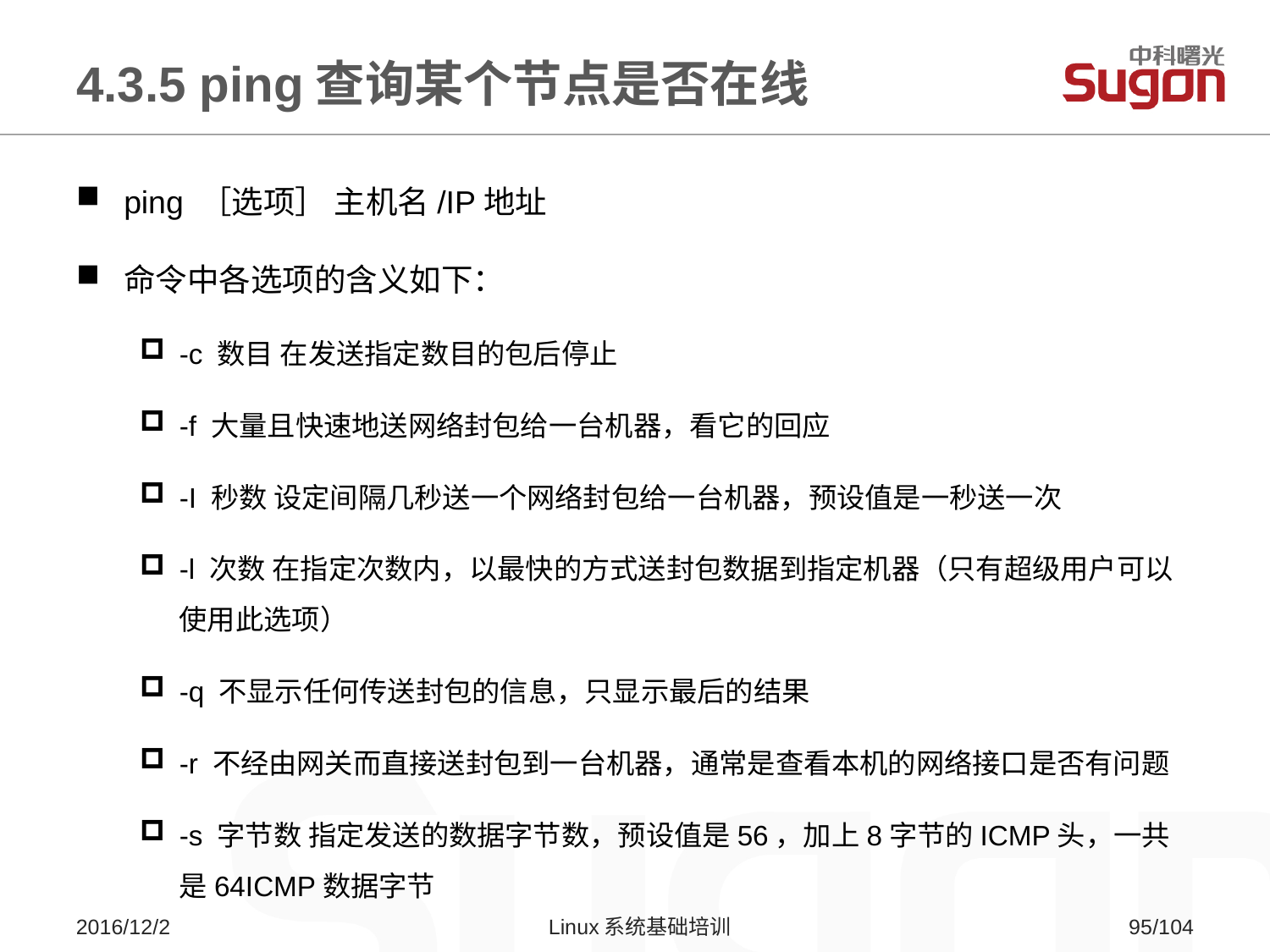

# 4.3.5 ping查询某个节点是否在线
ping ［选项］ 主机名/IP地址
命令中各选项的含义如下：
-c 数目 在发送指定数目的包后停止
-f 大量且快速地送网络封包给一台机器，看它的回应
-I 秒数 设定间隔几秒送一个网络封包给一台机器，预设值是一秒送一次
-l 次数 在指定次数内，以最快的方式送封包数据到指定机器（只有超级用户可以使用此选项）
-q 不显示任何传送封包的信息，只显示最后的结果
-r 不经由网关而直接送封包到一台机器，通常是查看本机的网络接口是否有问题
-s 字节数 指定发送的数据字节数，预设值是56，加上8字节的ICMP头，一共是64ICMP数据字节